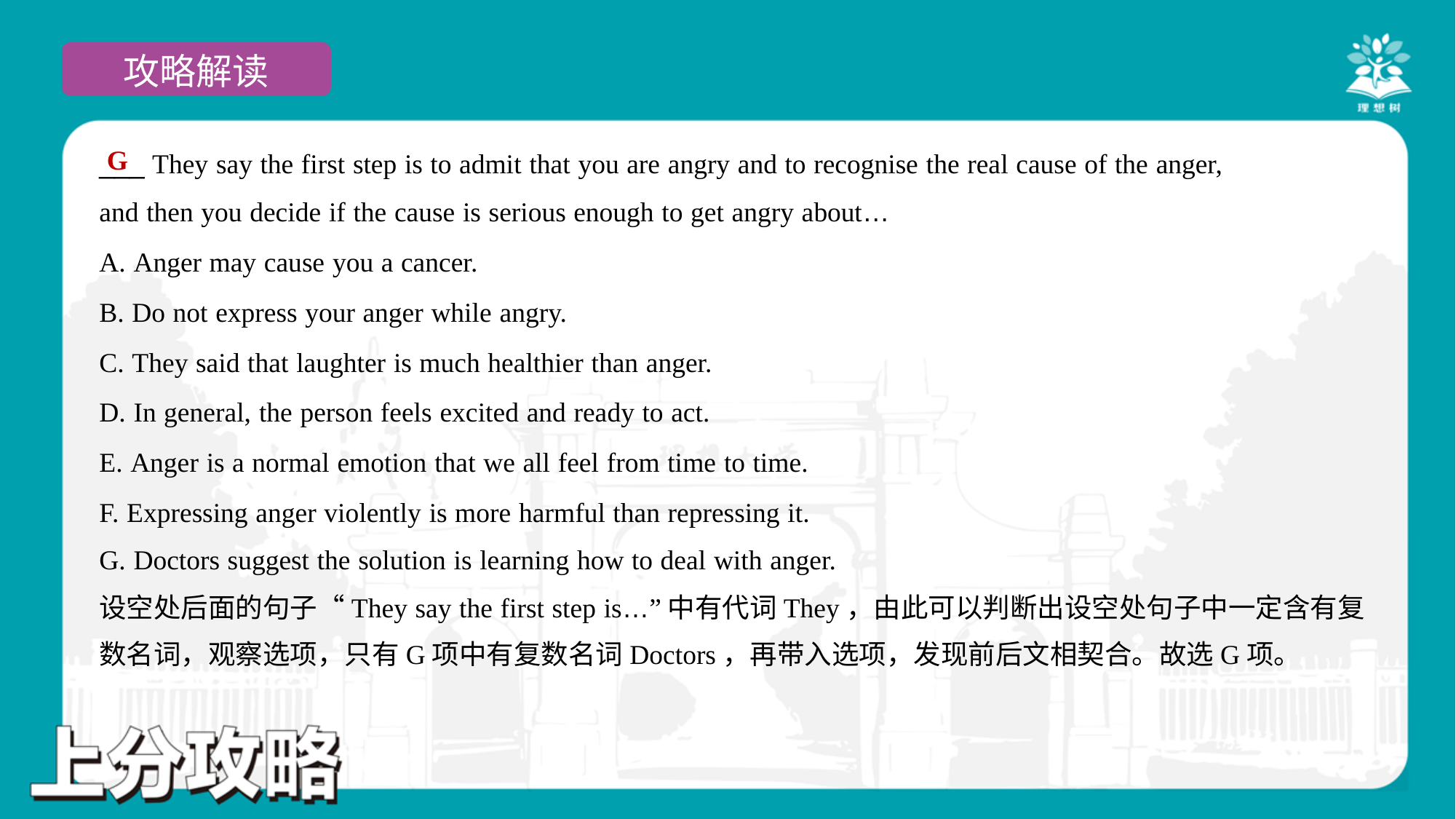

G
___ They say the first step is to admit that you are angry and to recognise the real cause of the anger,
and then you decide if the cause is serious enough to get angry about…
A. Anger may cause you a cancer.
B. Do not express your anger while angry.
C. They said that laughter is much healthier than anger.
D. In general, the person feels excited and ready to act.
E. Anger is a normal emotion that we all feel from time to time.
F. Expressing anger violently is more harmful than repressing it.
G. Doctors suggest the solution is learning how to deal with anger.
设空处后面的句子“They say the first step is…”中有代词They，由此可以判断出设空处句子中一定含有复
数名词，观察选项，只有G项中有复数名词Doctors，再带入选项，发现前后文相契合。故选G项。